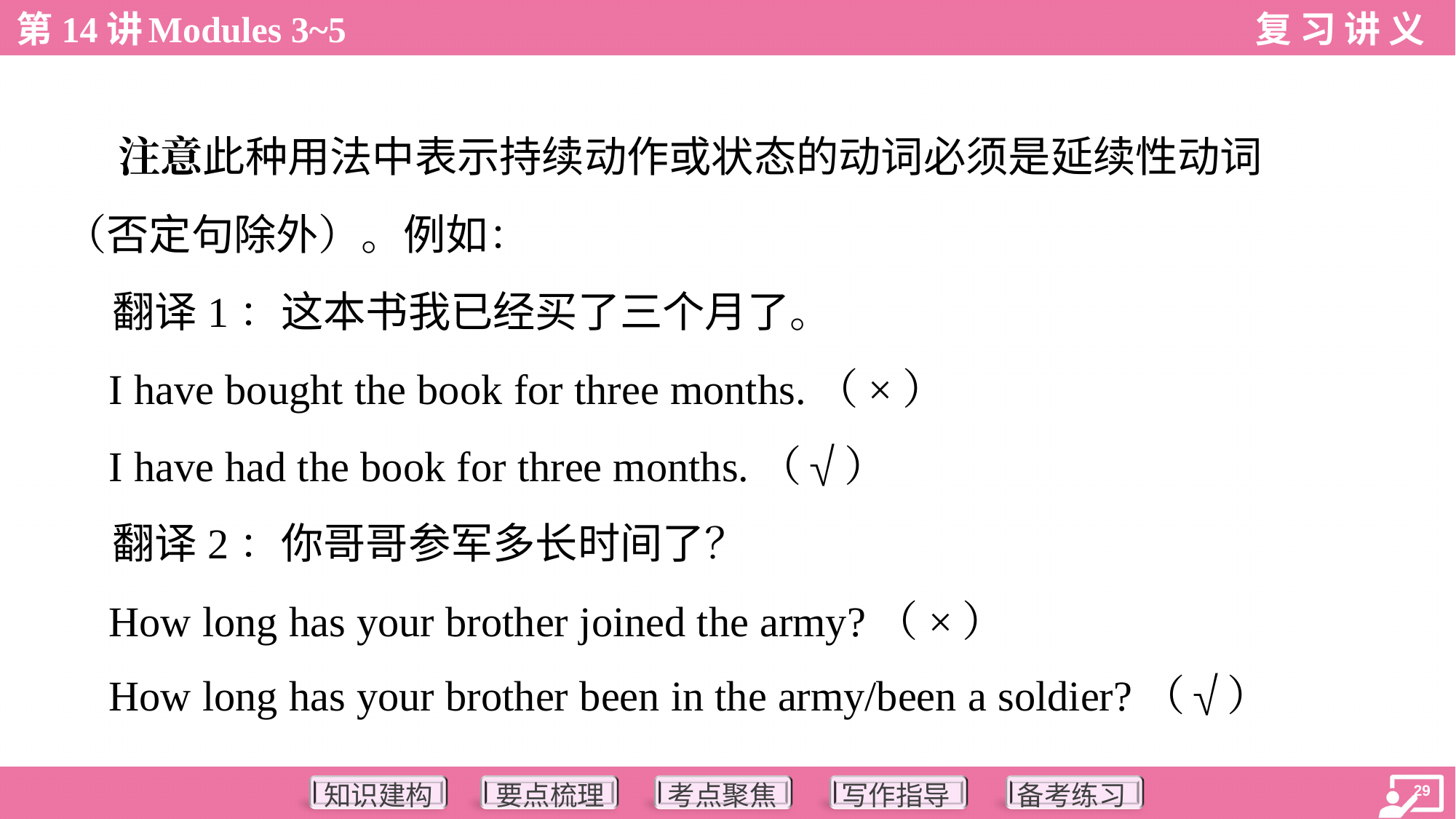

注意此种用法中表示持续动作或状态的动词必须是延续性动词
（否定句除外）。例如：
    翻译1：这本书我已经买了三个月了。
    I have bought the book for three months.（×）
    I have had the book for three months.（√）
    翻译2：你哥哥参军多长时间了？
    How long has your brother joined the army?（×）
    How long has your brother been in the army/been a soldier?（√）